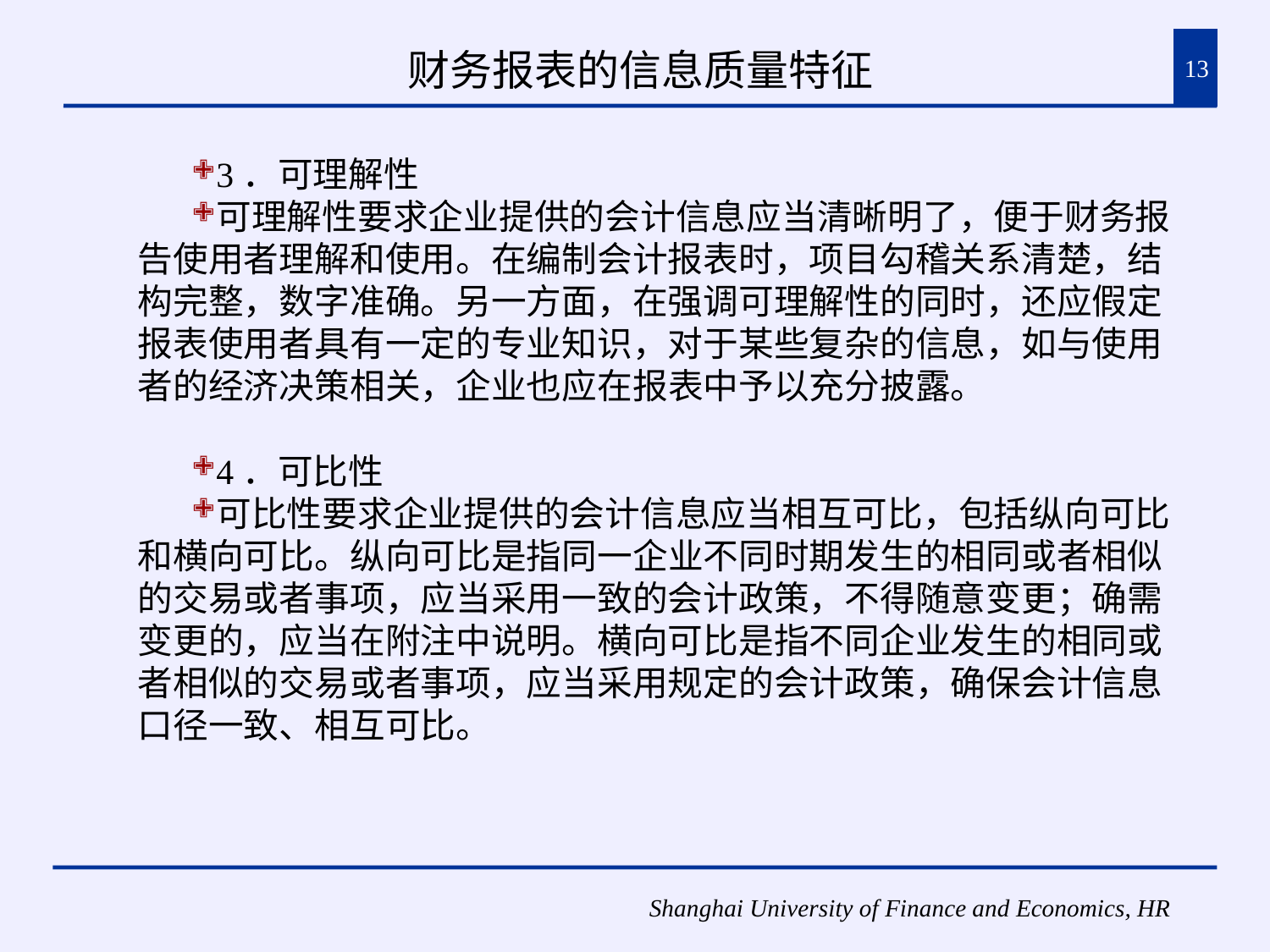

# 财务报表的信息质量特征
13
3．可理解性
可理解性要求企业提供的会计信息应当清晰明了，便于财务报告使用者理解和使用。在编制会计报表时，项目勾稽关系清楚，结构完整，数字准确。另一方面，在强调可理解性的同时，还应假定报表使用者具有一定的专业知识，对于某些复杂的信息，如与使用者的经济决策相关，企业也应在报表中予以充分披露。

4．可比性
可比性要求企业提供的会计信息应当相互可比，包括纵向可比和横向可比。纵向可比是指同一企业不同时期发生的相同或者相似的交易或者事项，应当采用一致的会计政策，不得随意变更；确需变更的，应当在附注中说明。横向可比是指不同企业发生的相同或者相似的交易或者事项，应当采用规定的会计政策，确保会计信息口径一致、相互可比。